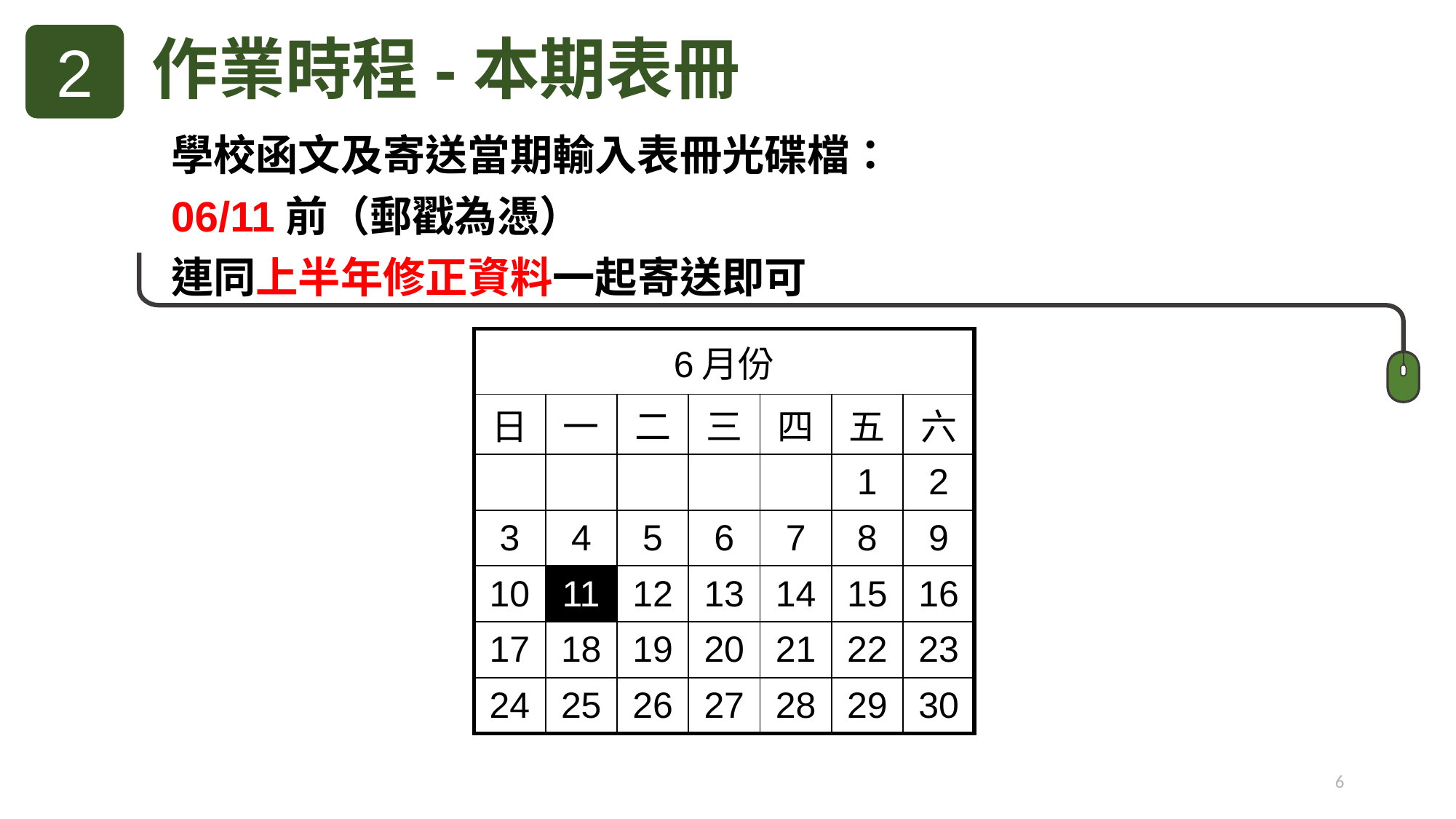

2

作業時程-本期表冊
學校函文及寄送當期輸入表冊光碟檔：
06/11前（郵戳為憑）
連同上半年修正資料一起寄送即可

| 6月份 |  |  |  |  |  |  |
| --- | --- | --- | --- | --- | --- | --- |
| 日 | 一 | 二 | 三 | 四 | 五 | 六 |
|  |  |  |  |  | 1 | 2 |
| 3 | 4 | 5 | 6 | 7 | 8 | 9 |
| 10 | 11 | 12 | 13 | 14 | 15 | 16 |
| 17 | 18 | 19 | 20 | 21 | 22 | 23 |
| 24 | 25 | 26 | 27 | 28 | 29 | 30 |

6